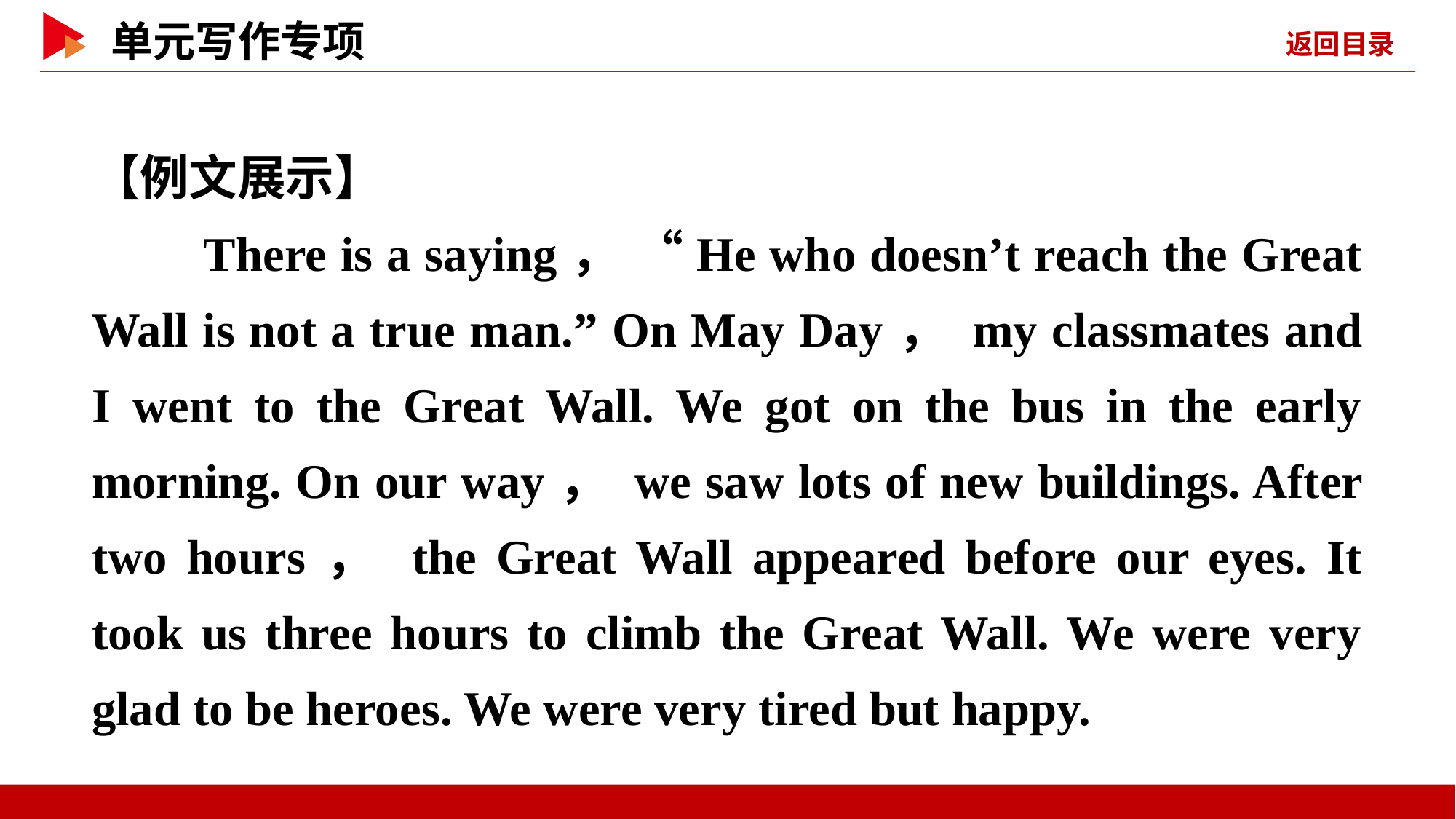

【例文展示】
　　There is a saying， “He who doesn’t reach the Great Wall is not a true man.” On May Day， my classmates and I went to the Great Wall. We got on the bus in the early morning. On our way， we saw lots of new buildings. After two hours， the Great Wall appeared before our eyes. It took us three hours to climb the Great Wall. We were very glad to be heroes. We were very tired but happy.